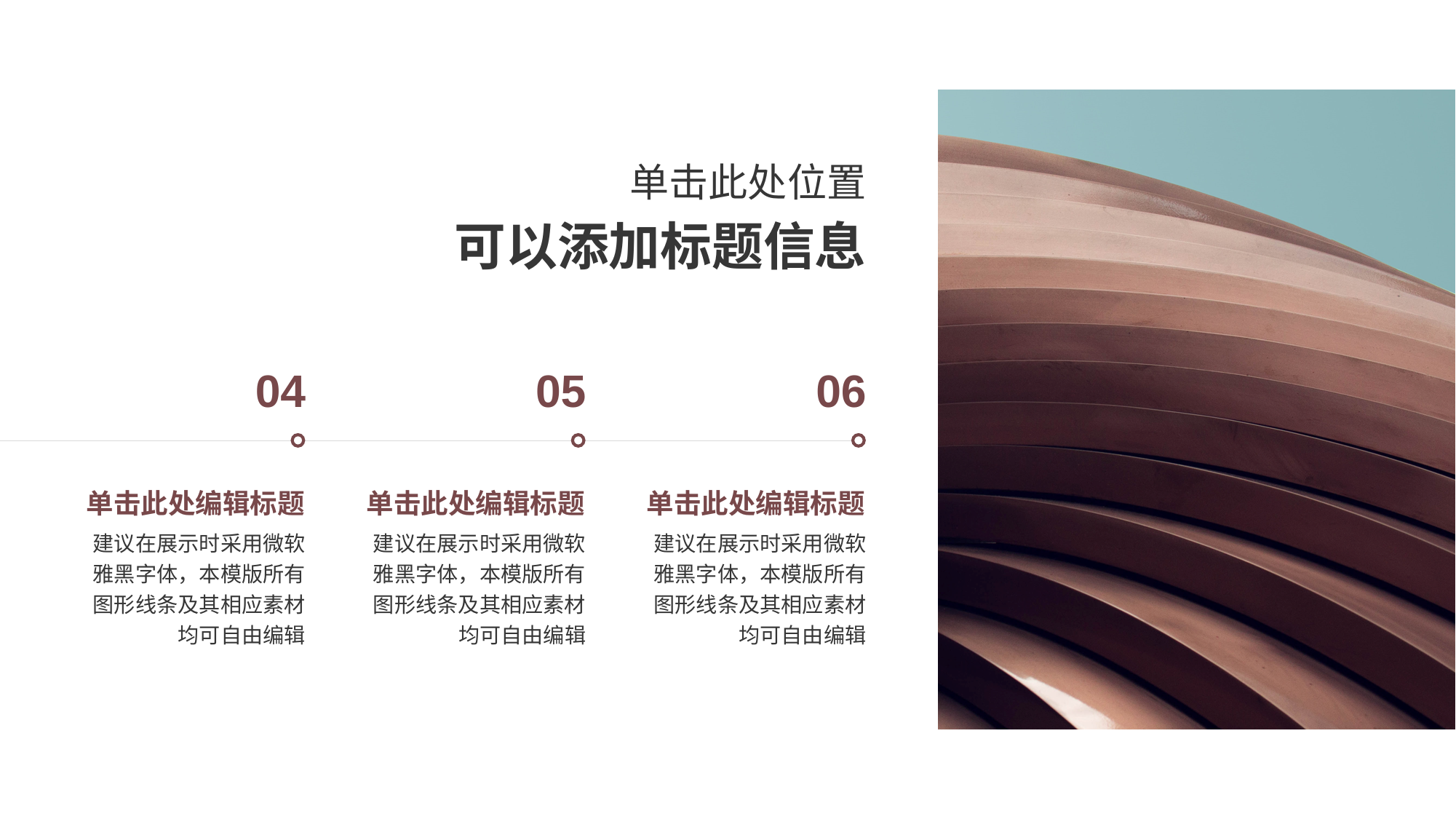

单击此处位置
可以添加标题信息
04
05
06

单击此处编辑标题
单击此处编辑标题
单击此处编辑标题
建议在展示时采用微软雅黑字体，本模版所有图形线条及其相应素材均可自由编辑
建议在展示时采用微软雅黑字体，本模版所有图形线条及其相应素材均可自由编辑
建议在展示时采用微软雅黑字体，本模版所有图形线条及其相应素材均可自由编辑